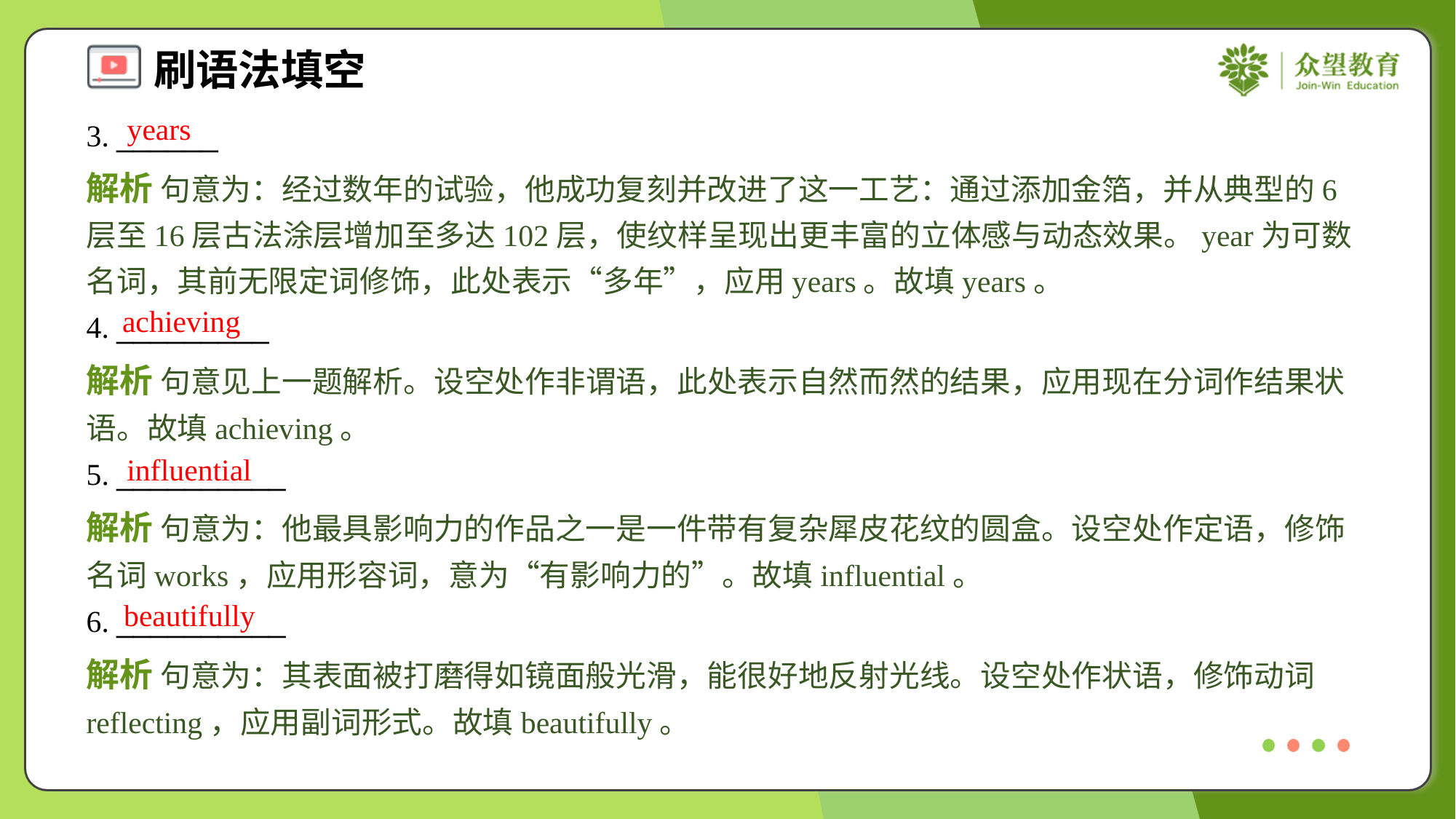

years
3. ______
解析 句意为：经过数年的试验，他成功复刻并改进了这一工艺：通过添加金箔，并从典型的6层至16层古法涂层增加至多达102层，使纹样呈现出更丰富的立体感与动态效果。year为可数名词，其前无限定词修饰，此处表示“多年”，应用years。故填years。
achieving
4. _________
解析 句意见上一题解析。设空处作非谓语，此处表示自然而然的结果，应用现在分词作结果状语。故填achieving。
influential
5. __________
解析 句意为：他最具影响力的作品之一是一件带有复杂犀皮花纹的圆盒。设空处作定语，修饰名词works，应用形容词，意为“有影响力的”。故填influential。
beautifully
6. __________
解析 句意为：其表面被打磨得如镜面般光滑，能很好地反射光线。设空处作状语，修饰动词reflecting，应用副词形式。故填beautifully。